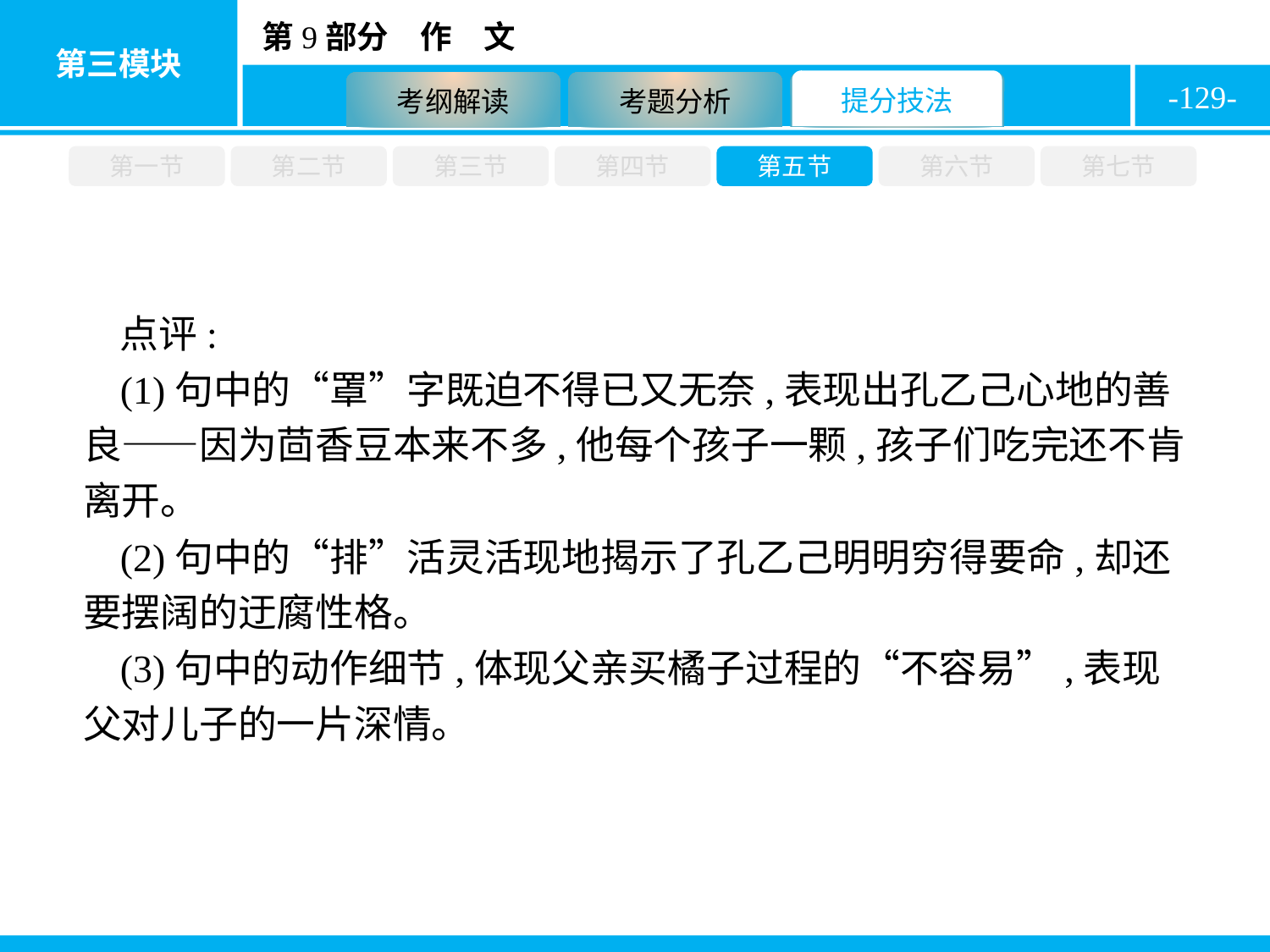

-129-
第一节
第二节
第三节
第四节
第五节
第六节
第七节
点评:
(1)句中的“罩”字既迫不得已又无奈,表现出孔乙己心地的善良——因为茴香豆本来不多,他每个孩子一颗,孩子们吃完还不肯离开。
(2)句中的“排”活灵活现地揭示了孔乙己明明穷得要命,却还要摆阔的迂腐性格。
(3)句中的动作细节,体现父亲买橘子过程的“不容易”,表现父对儿子的一片深情。